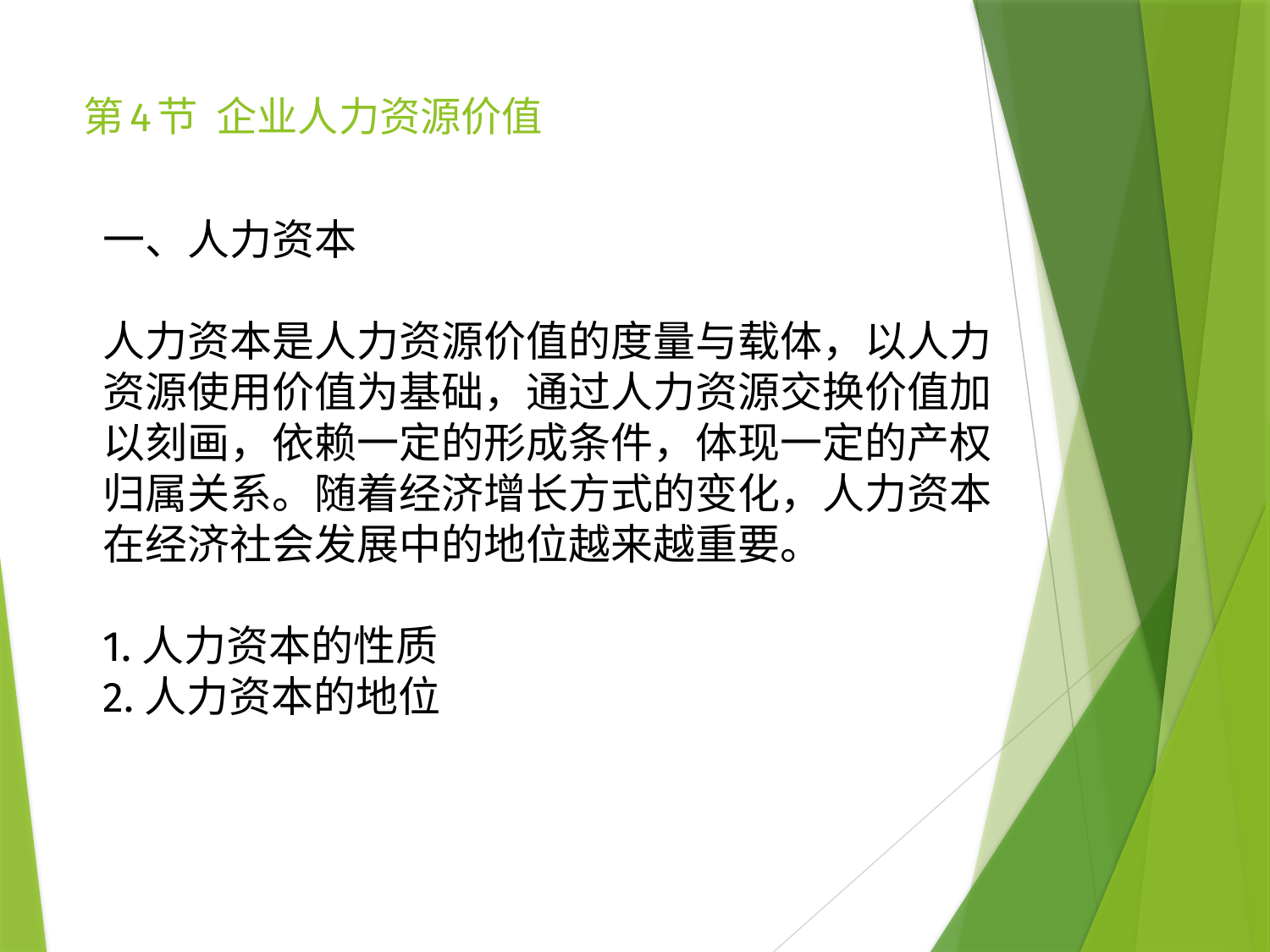

# 第4节  企业人力资源价值
一、人力资本

人力资本是人力资源价值的度量与载体，以人力资源使用价值为基础，通过人力资源交换价值加以刻画，依赖一定的形成条件，体现一定的产权归属关系。随着经济增长方式的变化，人力资本在经济社会发展中的地位越来越重要。

1.人力资本的性质
2.人力资本的地位